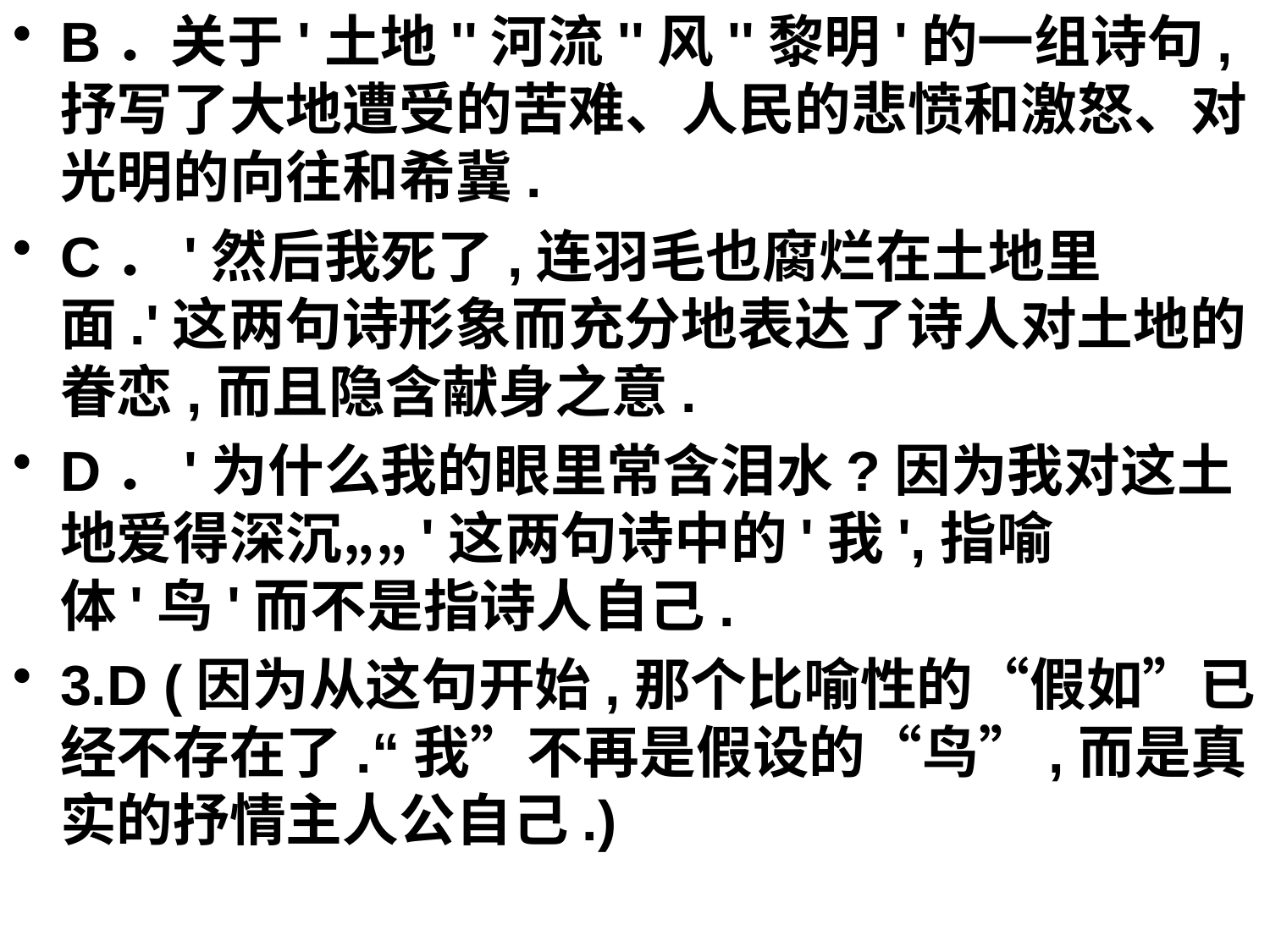

B．关于'土地''河流''风''黎明'的一组诗句,抒写了大地遭受的苦难、人民的悲愤和激怒、对光明的向往和希冀.
C．'然后我死了,连羽毛也腐烂在土地里面.'这两句诗形象而充分地表达了诗人对土地的眷恋,而且隐含献身之意.
D．'为什么我的眼里常含泪水?因为我对这土地爱得深沉„„'这两句诗中的'我',指喻体'鸟'而不是指诗人自己.
3.D (因为从这句开始,那个比喻性的“假如”已经不存在了.“我”不再是假设的“鸟”,而是真实的抒情主人公自己.)